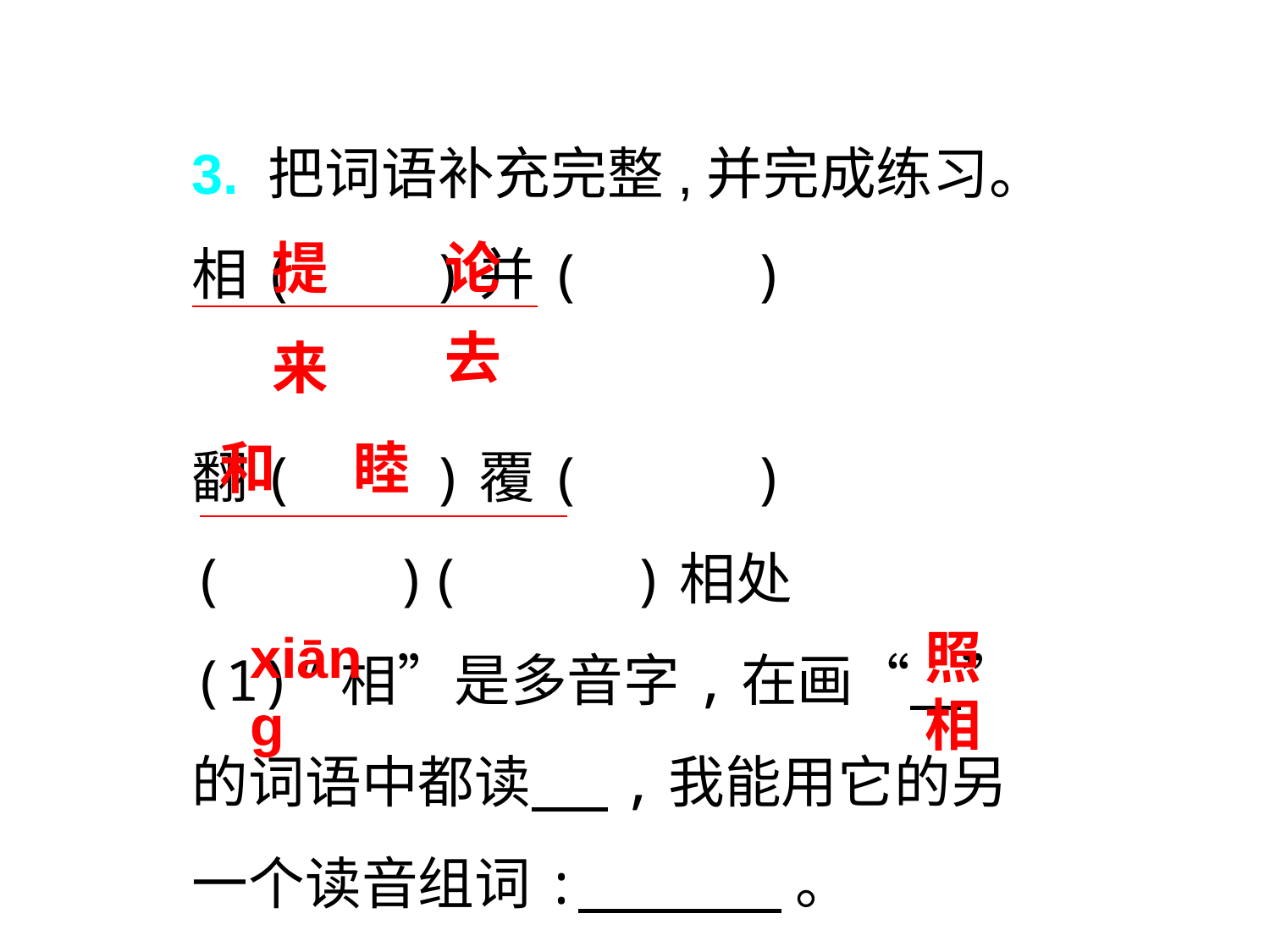

3. 把词语补充完整,并完成练习。
相(    )并(     )
翻(    )覆(     )
(     )(     )相处
(1)“相”是多音字,在画“    ”的词语中都读      ,我能用它的另一个读音组词:      。
提
论
去
来
和      睦
xiānɡ
照相